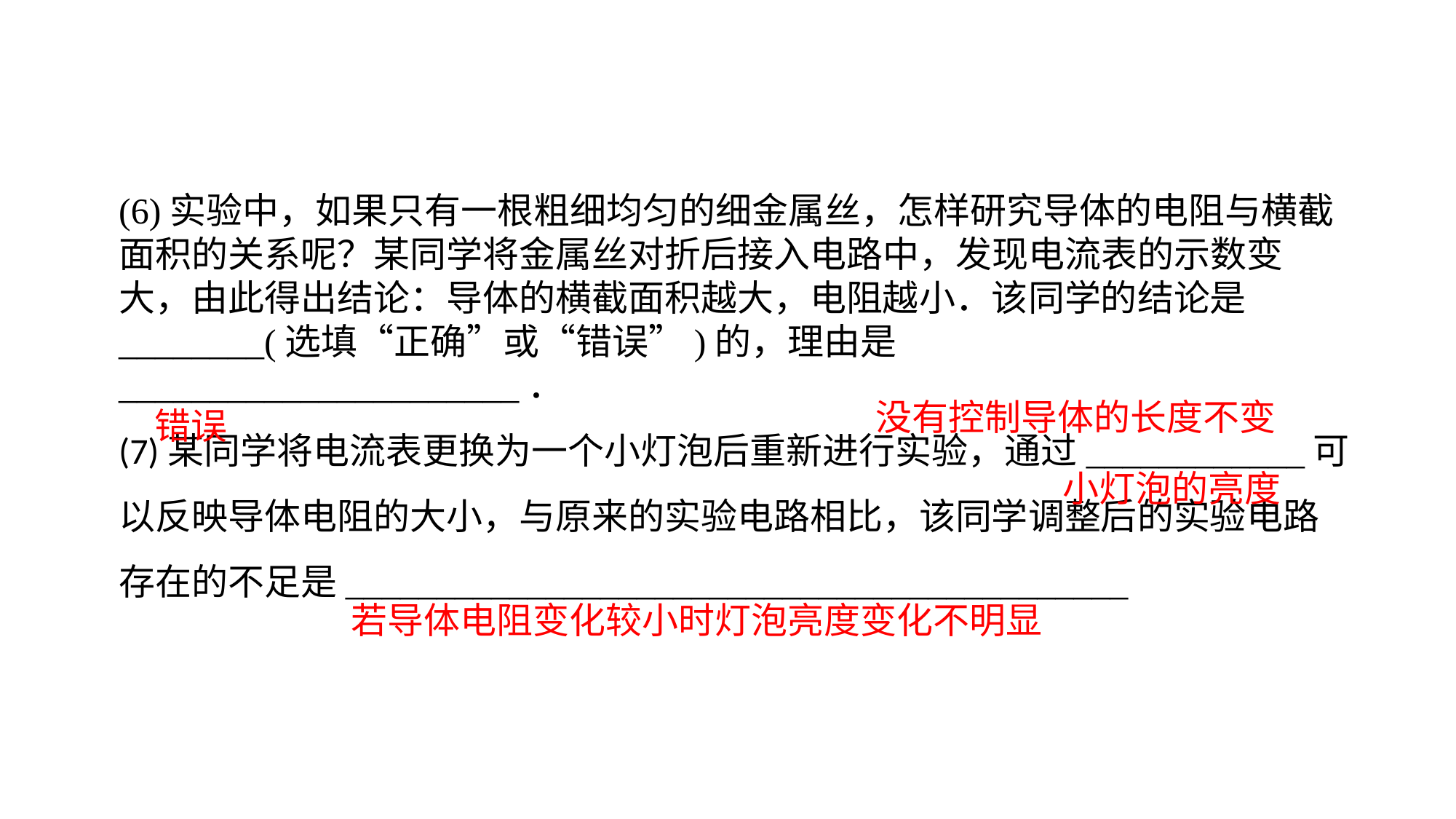

(6)实验中，如果只有一根粗细均匀的细金属丝，怎样研究导体的电阻与横截面积的关系呢？某同学将金属丝对折后接入电路中，发现电流表的示数变大，由此得出结论：导体的横截面积越大，电阻越小．该同学的结论是________(选填“正确”或“错误”)的，理由是______________________．(7)某同学将电流表更换为一个小灯泡后重新进行实验，通过____________可以反映导体电阻的大小，与原来的实验电路相比，该同学调整后的实验电路存在的不足是___________________________________________
没有控制导体的长度不变
错误
小灯泡的亮度
若导体电阻变化较小时灯泡亮度变化不明显